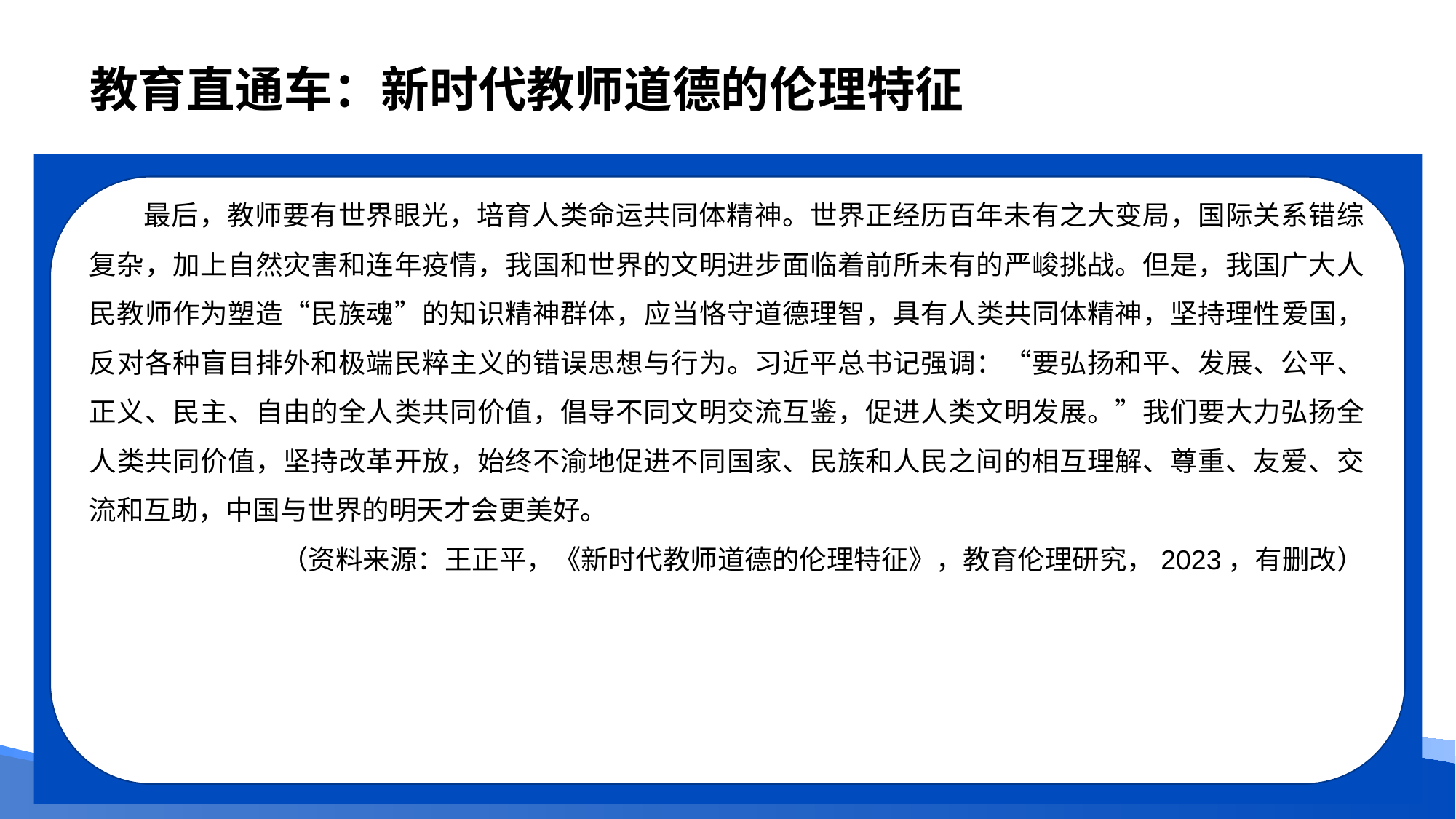

# 教育直通车：新时代教师道德的伦理特征

最后，教师要有世界眼光，培育人类命运共同体精神。世界正经历百年未有之大变局，国际关系错综复杂，加上自然灾害和连年疫情，我国和世界的文明进步面临着前所未有的严峻挑战。但是，我国广大人民教师作为塑造“民族魂”的知识精神群体，应当恪守道德理智，具有人类共同体精神，坚持理性爱国，反对各种盲目排外和极端民粹主义的错误思想与行为。习近平总书记强调：“要弘扬和平、发展、公平、正义、民主、自由的全人类共同价值，倡导不同文明交流互鉴，促进人类文明发展。”我们要大力弘扬全人类共同价值，坚持改革开放，始终不渝地促进不同国家、民族和人民之间的相互理解、尊重、友爱、交流和互助，中国与世界的明天才会更美好。
（资料来源：王正平，《新时代教师道德的伦理特征》，教育伦理研究，2023，有删改）